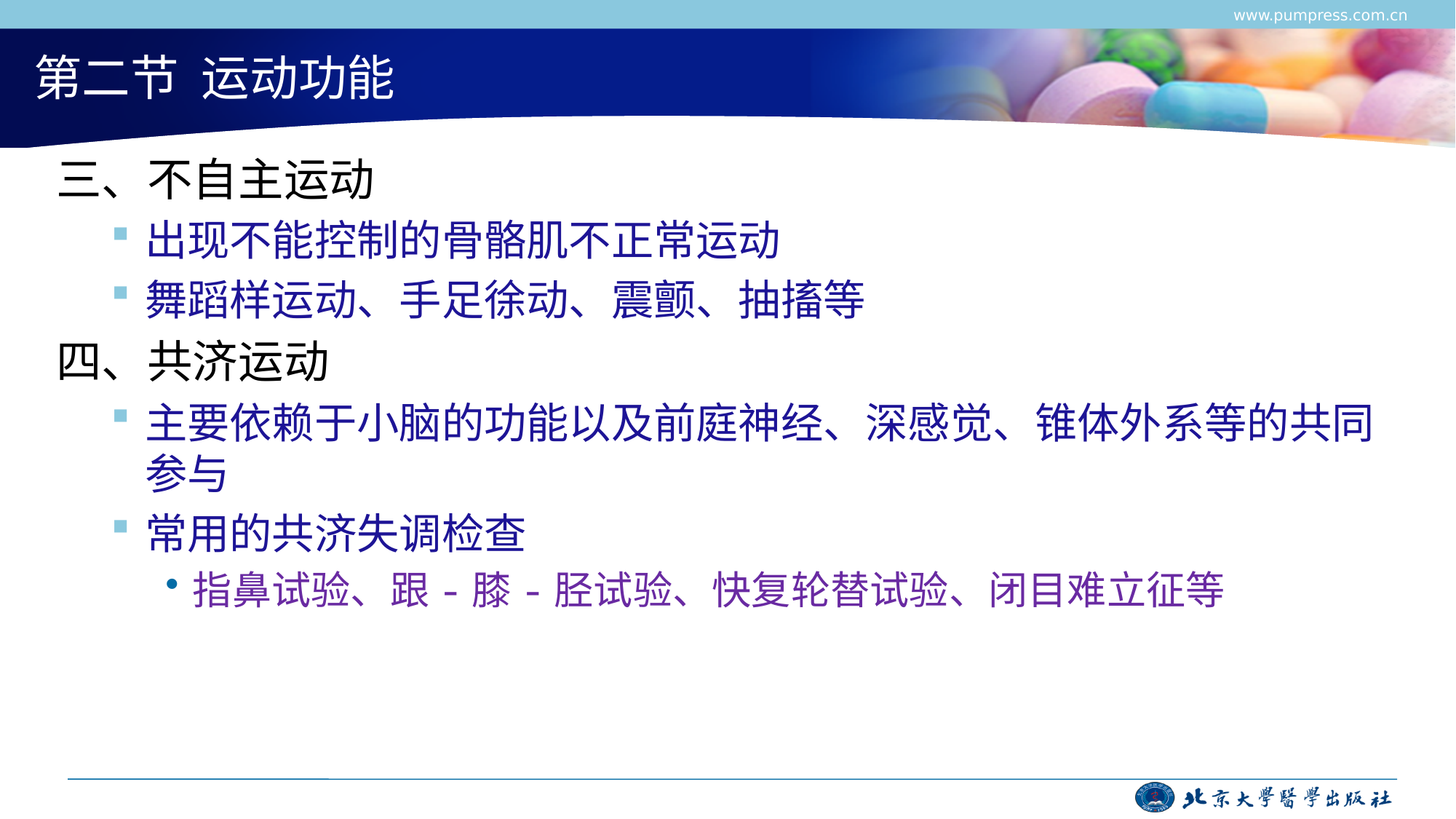

www.pumpress.com.cn
# 第二节  运动功能
三、不自主运动
出现不能控制的骨骼肌不正常运动
舞蹈样运动、手足徐动、震颤、抽搐等
四、共济运动
主要依赖于小脑的功能以及前庭神经、深感觉、锥体外系等的共同参与
常用的共济失调检查
指鼻试验、跟-膝-胫试验、快复轮替试验、闭目难立征等